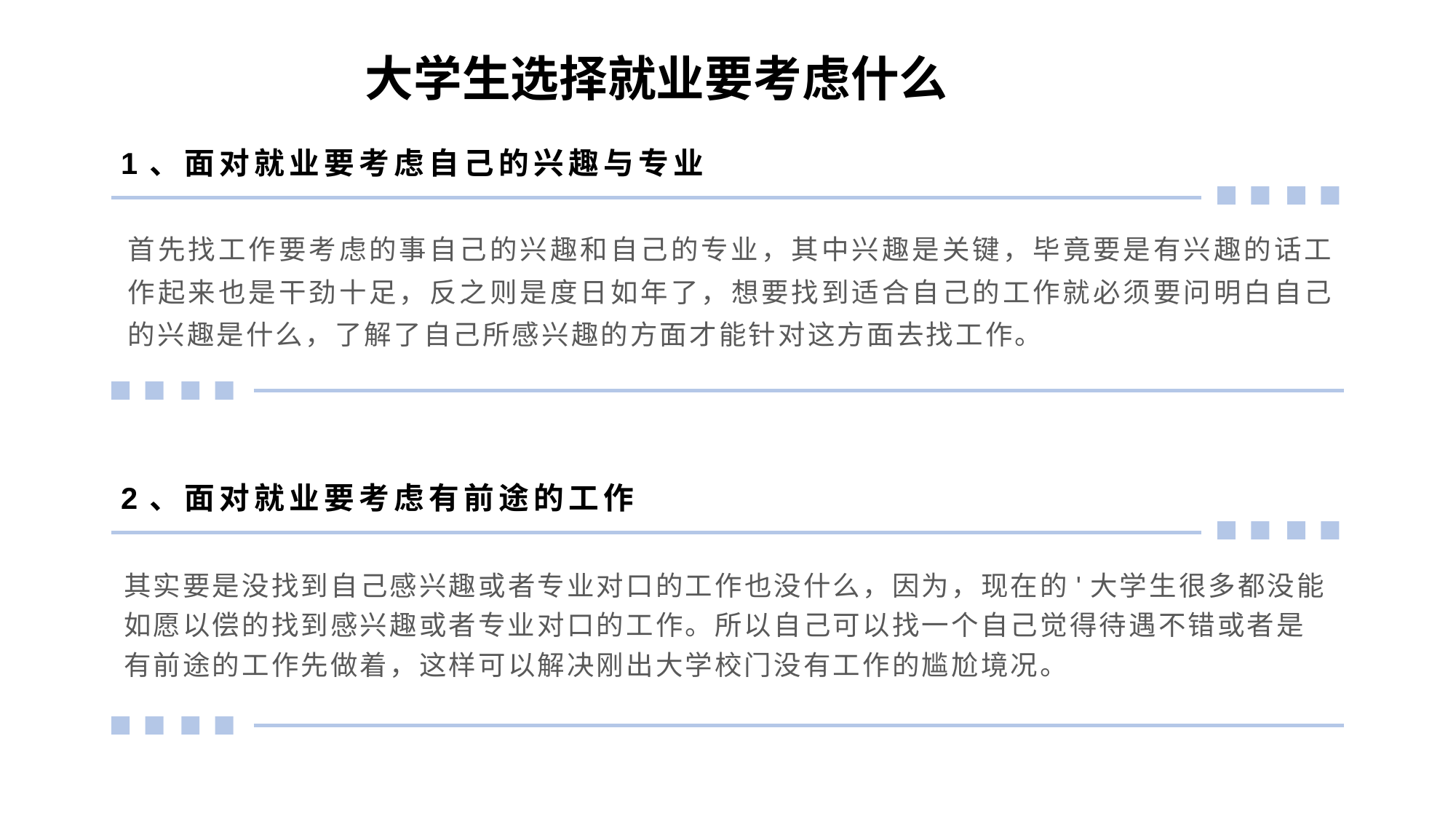

大学生选择就业要考虑什么
1、面对就业要考虑自己的兴趣与专业

首先找工作要考虑的事自己的兴趣和自己的专业，其中兴趣是关键，毕竟要是有兴趣的话工作起来也是干劲十足，反之则是度日如年了，想要找到适合自己的工作就必须要问明白自己的兴趣是什么，了解了自己所感兴趣的方面才能针对这方面去找工作。
2、面对就业要考虑有前途的工作

其实要是没找到自己感兴趣或者专业对口的工作也没什么，因为，现在的'大学生很多都没能如愿以偿的找到感兴趣或者专业对口的工作。所以自己可以找一个自己觉得待遇不错或者是有前途的工作先做着，这样可以解决刚出大学校门没有工作的尴尬境况。